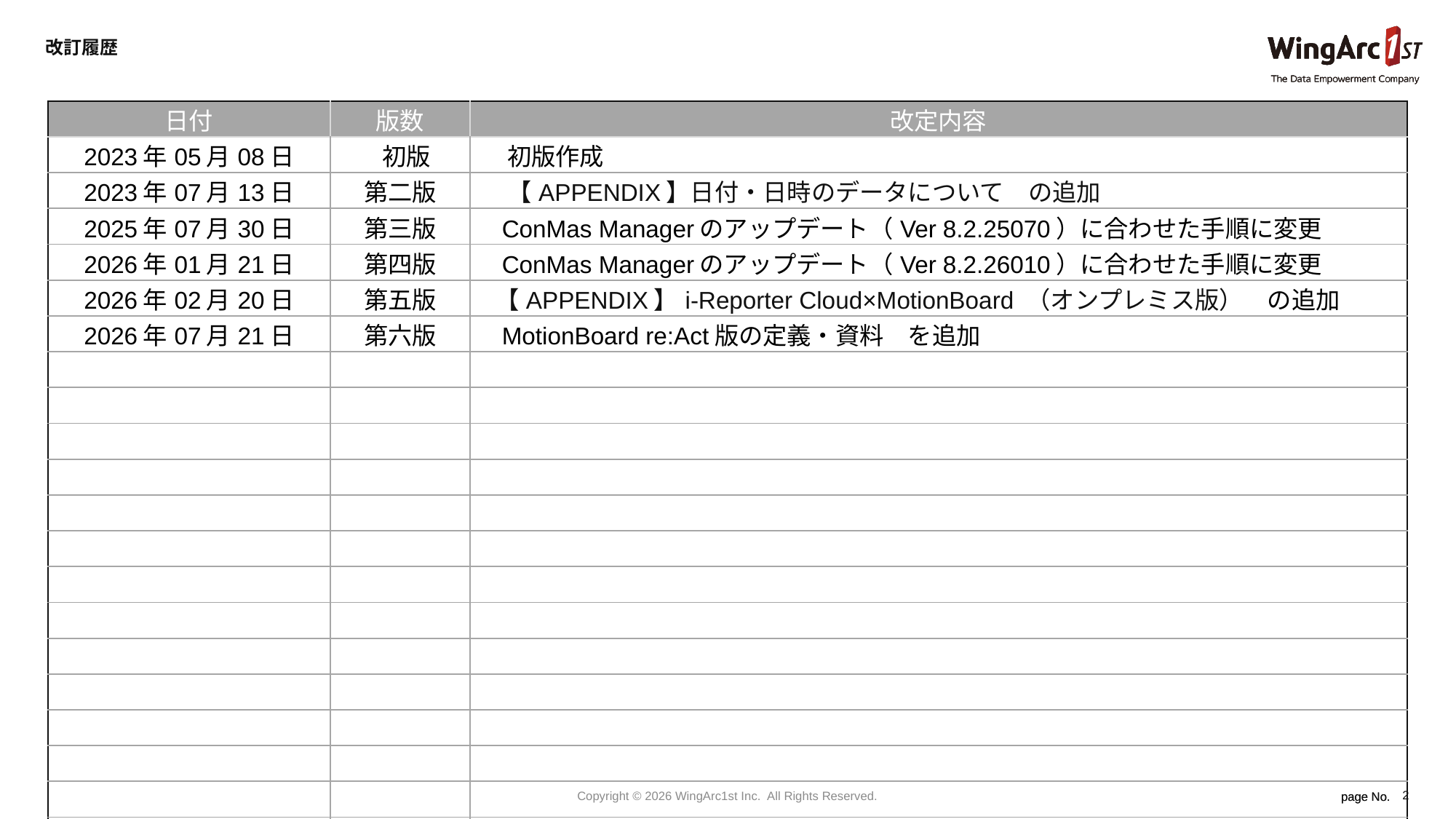

改訂履歴
| 日付 | 版数 | 改定内容 |
| --- | --- | --- |
| 2023年05月08日 | 初版 | 初版作成 |
| 2023年07月13日 | 第二版 | 【APPENDIX】日付・日時のデータについて　の追加 |
| 2025年07月30日 | 第三版 | ConMas Managerのアップデート（Ver 8.2.25070）に合わせた手順に変更 |
| 2026年01月21日 | 第四版 | ConMas Managerのアップデート（Ver 8.2.26010）に合わせた手順に変更 |
| 2026年02月20日 | 第五版 | 【APPENDIX】i-Reporter Cloud×MotionBoard （オンプレミス版）　の追加 |
| 2026年07月21日 | 第六版 | MotionBoard re:Act版の定義・資料　を追加 |
|  |  |  |
|  |  |  |
|  |  |  |
|  |  |  |
|  |  |  |
|  |  |  |
|  |  |  |
|  |  |  |
|  |  |  |
|  |  |  |
|  |  |  |
|  |  |  |
|  |  |  |
|  |  |  |
2
Copyright © 2026 WingArc1st Inc.  All Rights Reserved.